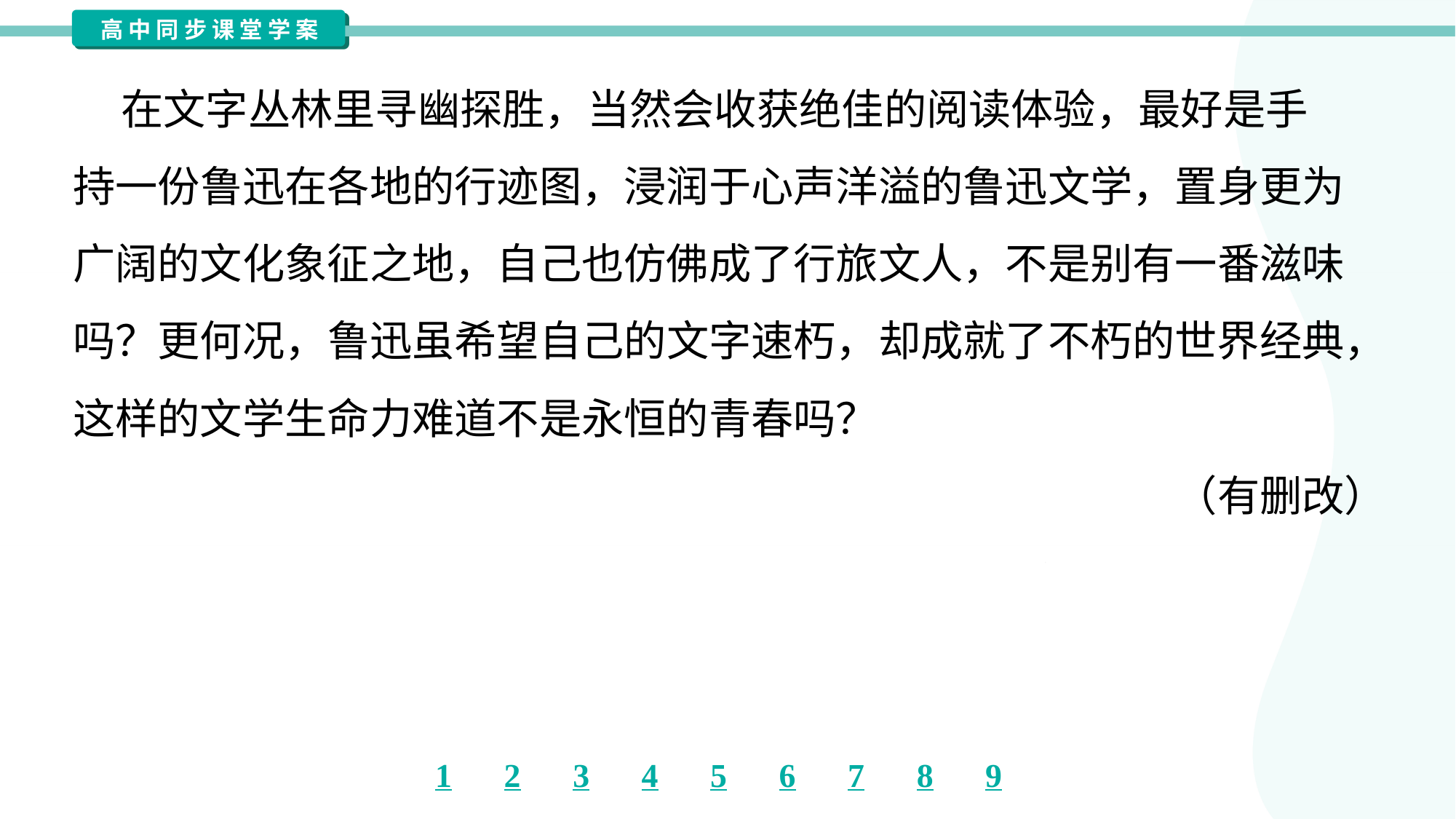

在文字丛林里寻幽探胜，当然会收获绝佳的阅读体验，最好是手
持一份鲁迅在各地的行迹图，浸润于心声洋溢的鲁迅文学，置身更为
广阔的文化象征之地，自己也仿佛成了行旅文人，不是别有一番滋味
吗？更何况，鲁迅虽希望自己的文字速朽，却成就了不朽的世界经典，
这样的文学生命力难道不是永恒的青春吗？
（有删改）